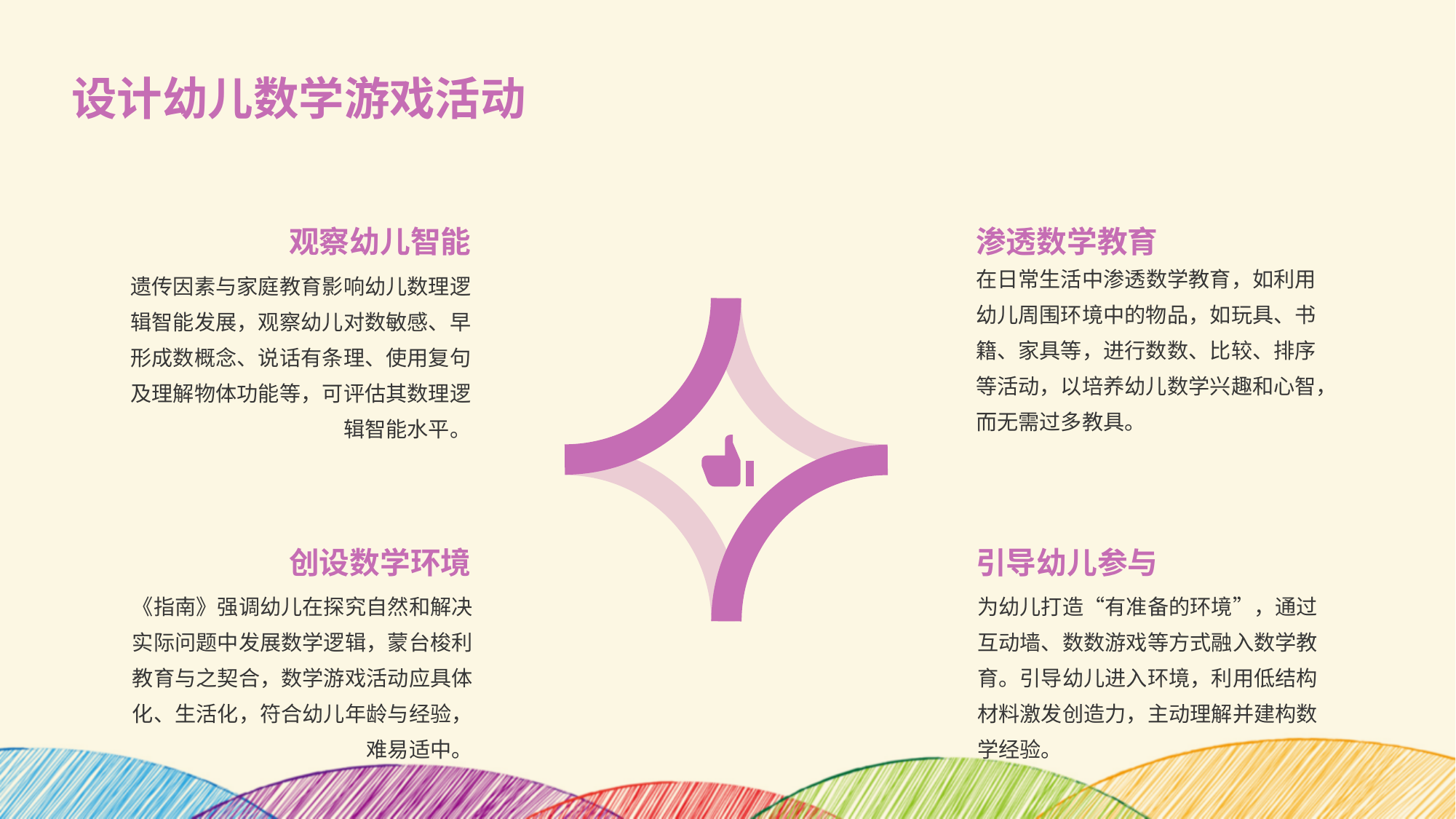

设计幼儿数学游戏活动

观察幼儿智能
渗透数学教育
在日常生活中渗透数学教育，如利用幼儿周围环境中的物品，如玩具、书籍、家具等，进行数数、比较、排序等活动，以培养幼儿数学兴趣和心智，而无需过多教具。
遗传因素与家庭教育影响幼儿数理逻辑智能发展，观察幼儿对数敏感、早形成数概念、说话有条理、使用复句及理解物体功能等，可评估其数理逻辑智能水平。

创设数学环境
引导幼儿参与
《指南》强调幼儿在探究自然和解决实际问题中发展数学逻辑，蒙台梭利教育与之契合，数学游戏活动应具体化、生活化，符合幼儿年龄与经验，难易适中。
为幼儿打造“有准备的环境”，通过互动墙、数数游戏等方式融入数学教育。引导幼儿进入环境，利用低结构材料激发创造力，主动理解并建构数学经验。